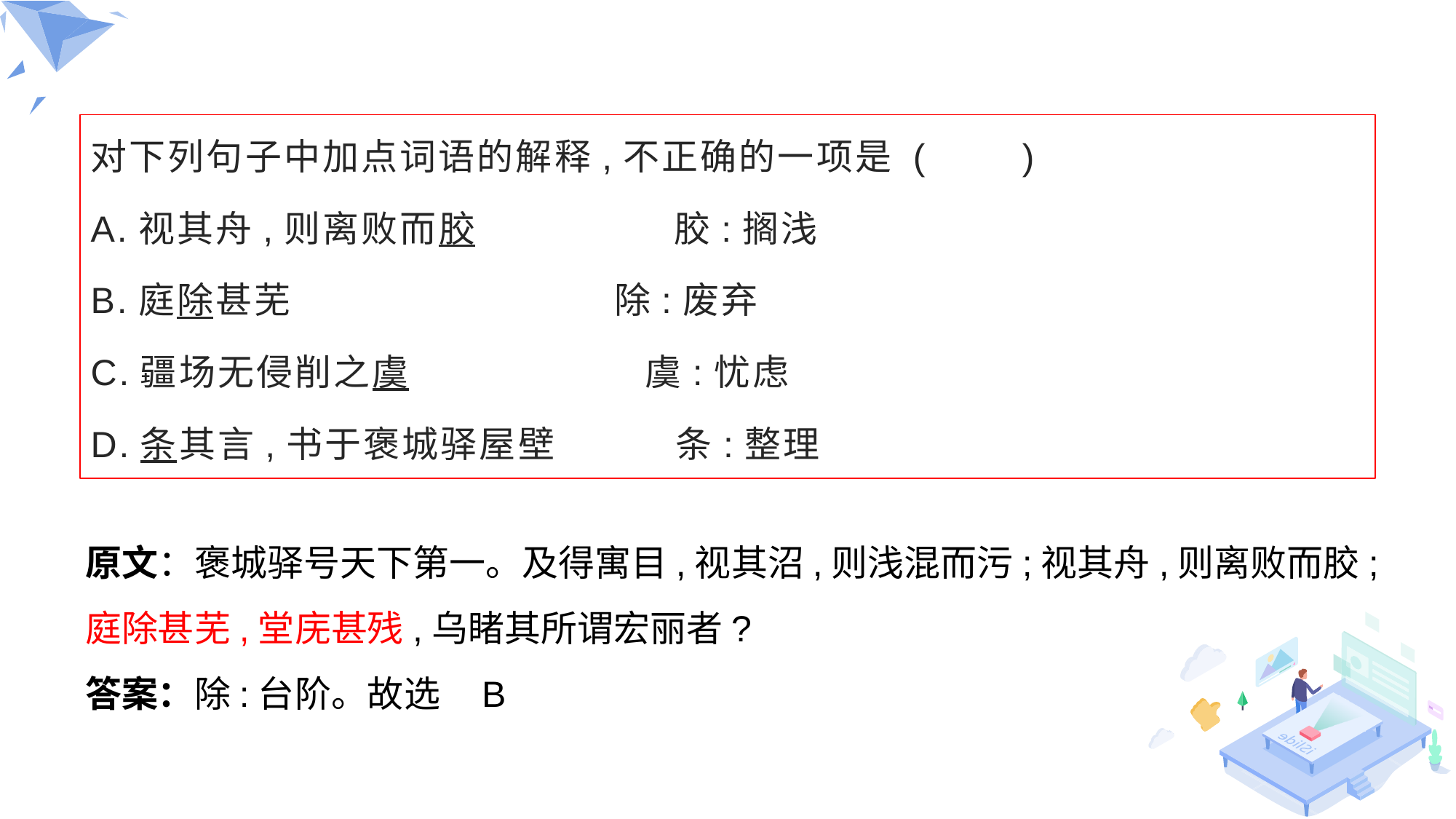

#
对下列句子中加点词语的解释,不正确的一项是 (　　)
A.视其舟,则离败而胶　　　　    胶:搁浅
B.庭除甚芜　                           除:废弃
C.疆场无侵削之虞　　               虞:忧虑
D.条其言,书于褒城驿屋壁　　    条:整理
原文：褒城驿号天下第一。及得寓目,视其沼,则浅混而污;视其舟,则离败而胶;庭除甚芜,堂庑甚残,乌睹其所谓宏丽者?
答案：除:台阶。故选    B